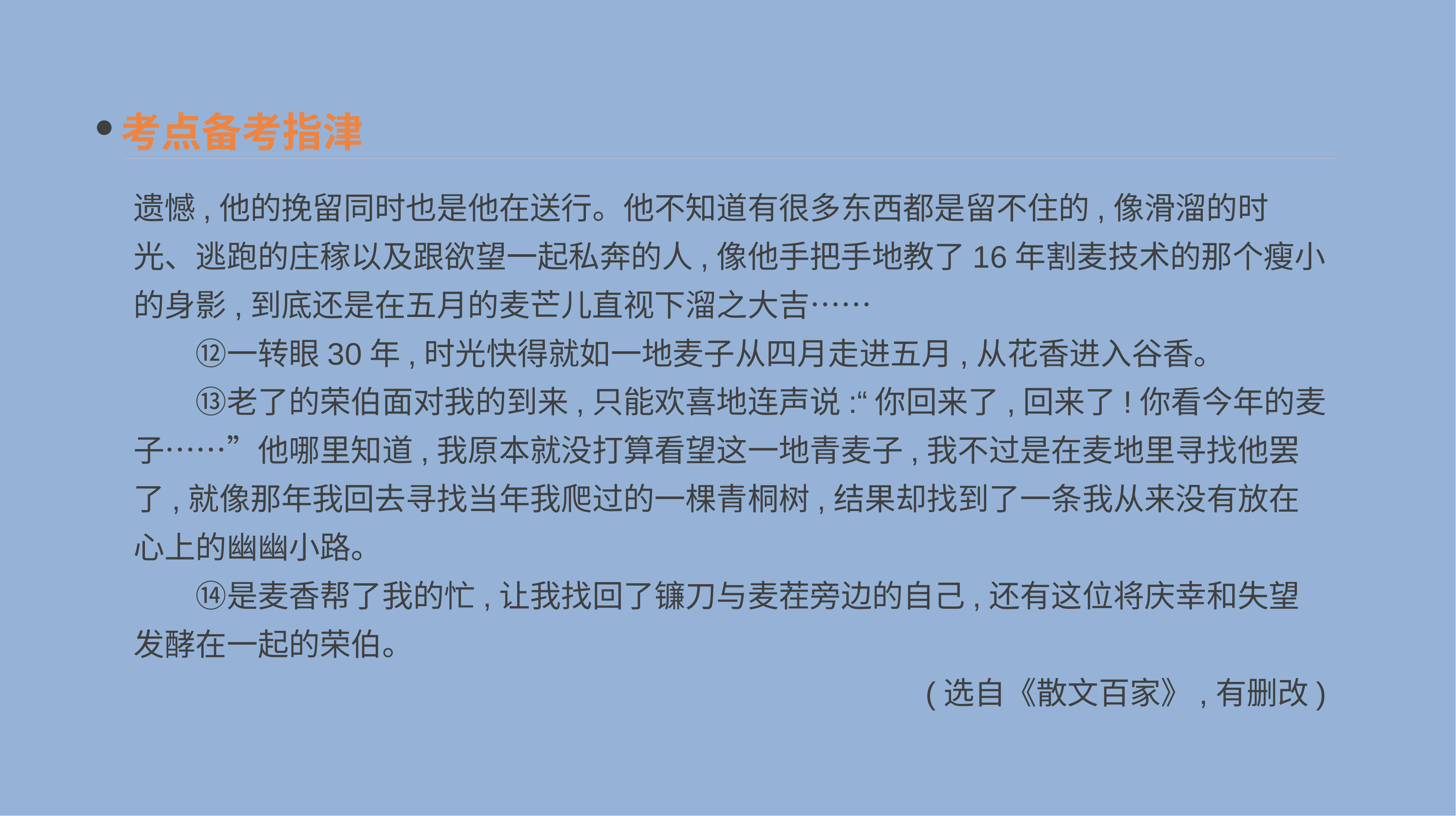

考点备考指津

遗憾,他的挽留同时也是他在送行。他不知道有很多东西都是留不住的,像滑溜的时光、逃跑的庄稼以及跟欲望一起私奔的人,像他手把手地教了16年割麦技术的那个瘦小的身影,到底还是在五月的麦芒儿直视下溜之大吉……
　　⑫一转眼30年,时光快得就如一地麦子从四月走进五月,从花香进入谷香。
　　⑬老了的荣伯面对我的到来,只能欢喜地连声说:“你回来了,回来了!你看今年的麦子……”他哪里知道,我原本就没打算看望这一地青麦子,我不过是在麦地里寻找他罢了,就像那年我回去寻找当年我爬过的一棵青桐树,结果却找到了一条我从来没有放在心上的幽幽小路。
　　⑭是麦香帮了我的忙,让我找回了镰刀与麦茬旁边的自己,还有这位将庆幸和失望发酵在一起的荣伯。
(选自《散文百家》,有删改)